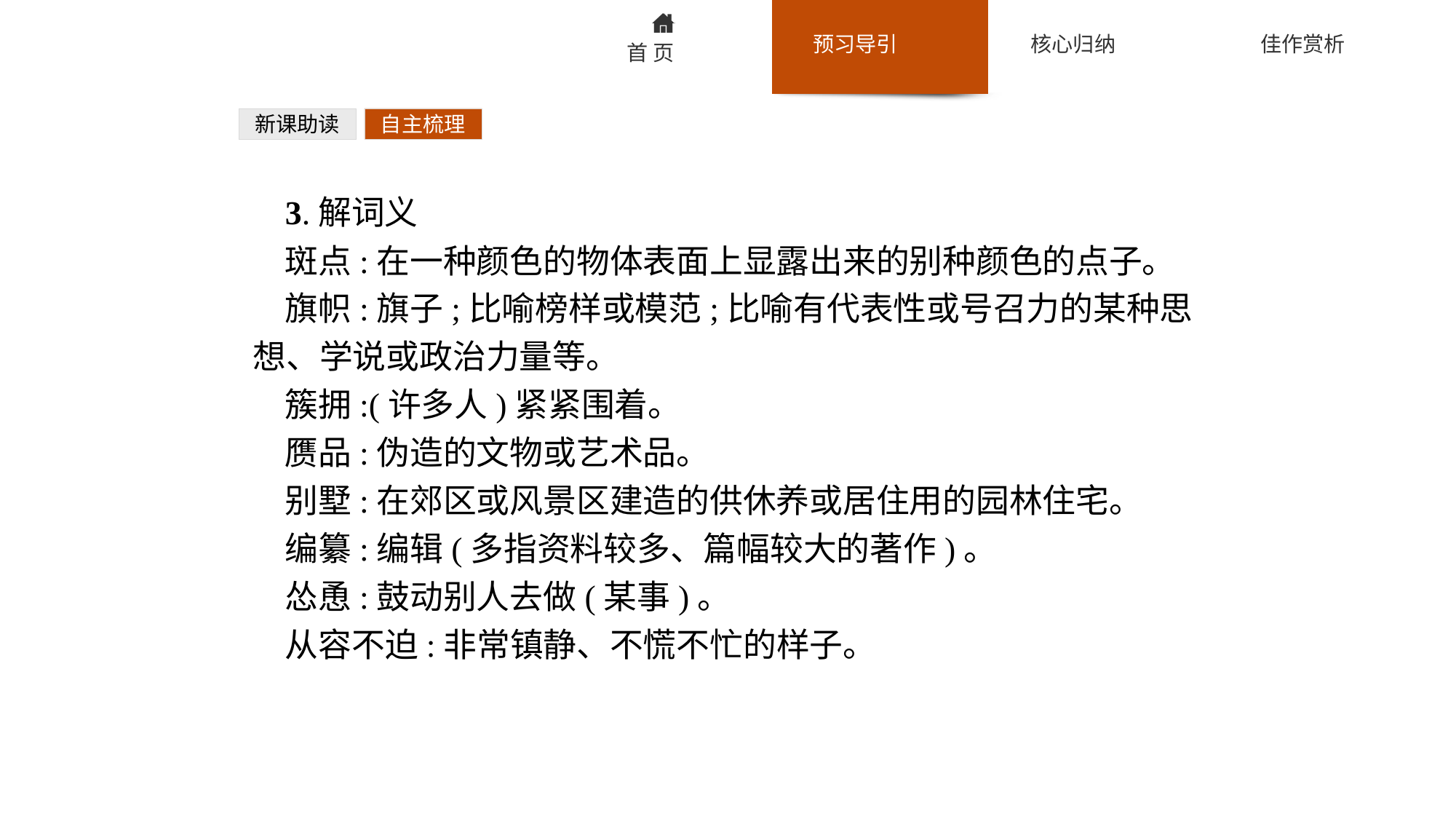

新课助读
自主梳理
3.解词义
斑点:在一种颜色的物体表面上显露出来的别种颜色的点子。
旗帜:旗子;比喻榜样或模范;比喻有代表性或号召力的某种思想、学说或政治力量等。
簇拥:(许多人)紧紧围着。
赝品:伪造的文物或艺术品。
别墅:在郊区或风景区建造的供休养或居住用的园林住宅。
编纂:编辑(多指资料较多、篇幅较大的著作)。
怂恿:鼓动别人去做(某事)。
从容不迫:非常镇静、不慌不忙的样子。